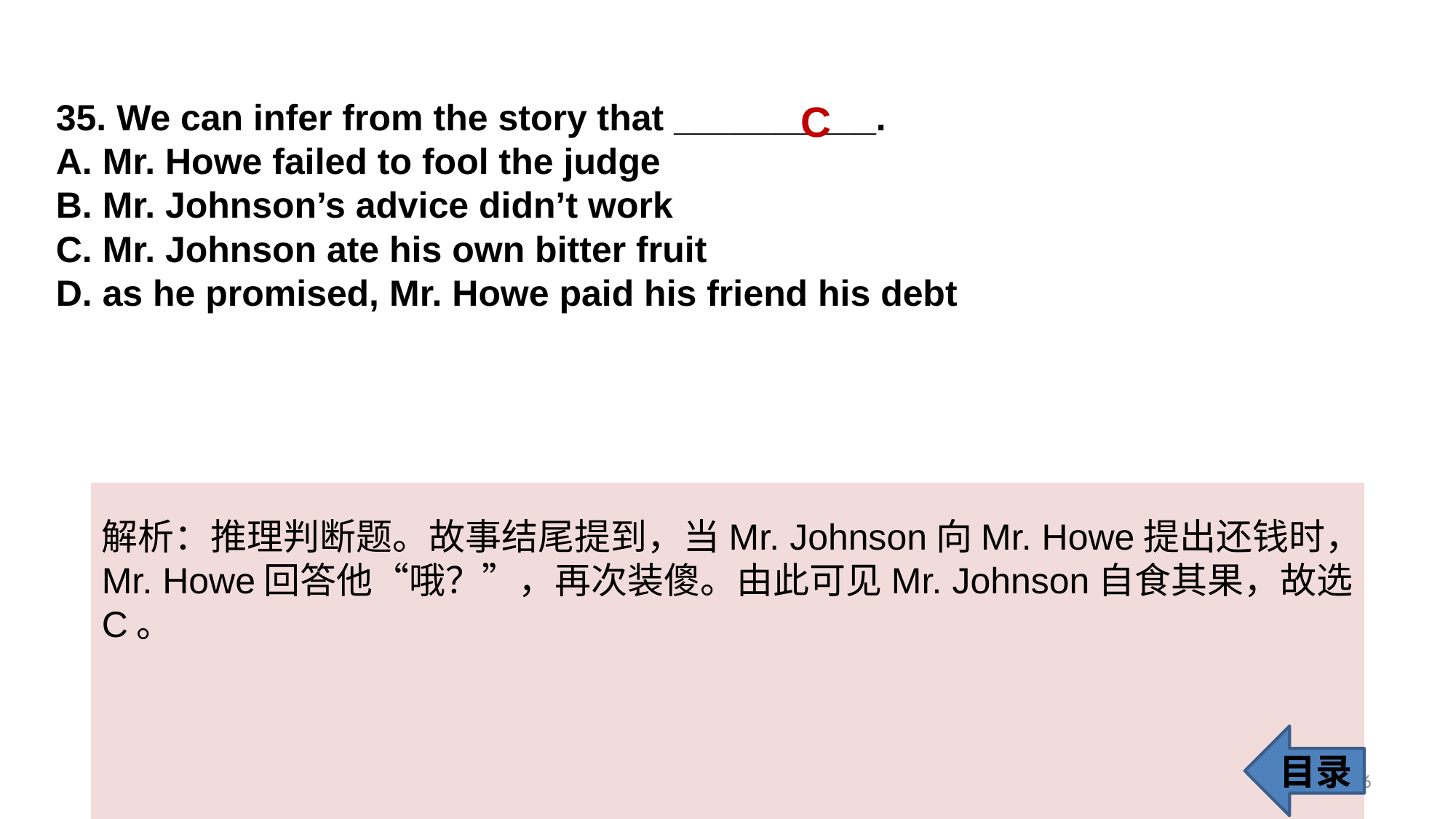

35. We can infer from the story that __________.
A. Mr. Howe failed to fool the judge
B. Mr. Johnson’s advice didn’t work
C. Mr. Johnson ate his own bitter fruit
D. as he promised, Mr. Howe paid his friend his debt
C

解析：推理判断题。故事结尾提到，当Mr. Johnson向Mr. Howe提出还钱时，
Mr. Howe回答他“哦？”，再次装傻。由此可见Mr. Johnson自食其果，故选C。
目录
36